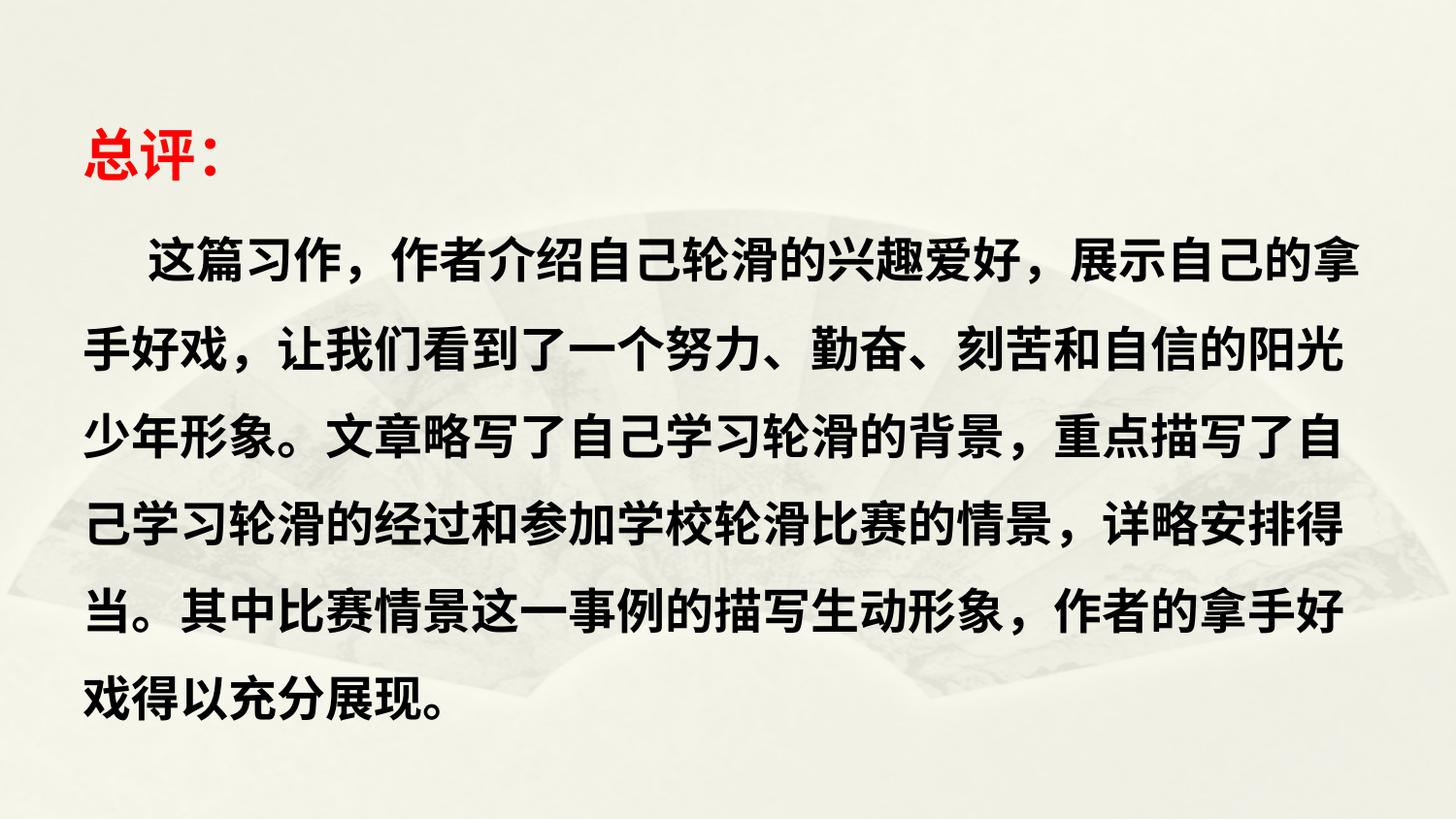

总评：
    这篇习作，作者介绍自己轮滑的兴趣爱好，展示自己的拿手好戏，让我们看到了一个努力、勤奋、刻苦和自信的阳光少年形象。文章略写了自己学习轮滑的背景，重点描写了自己学习轮滑的经过和参加学校轮滑比赛的情景，详略安排得当。其中比赛情景这一事例的描写生动形象，作者的拿手好戏得以充分展现。